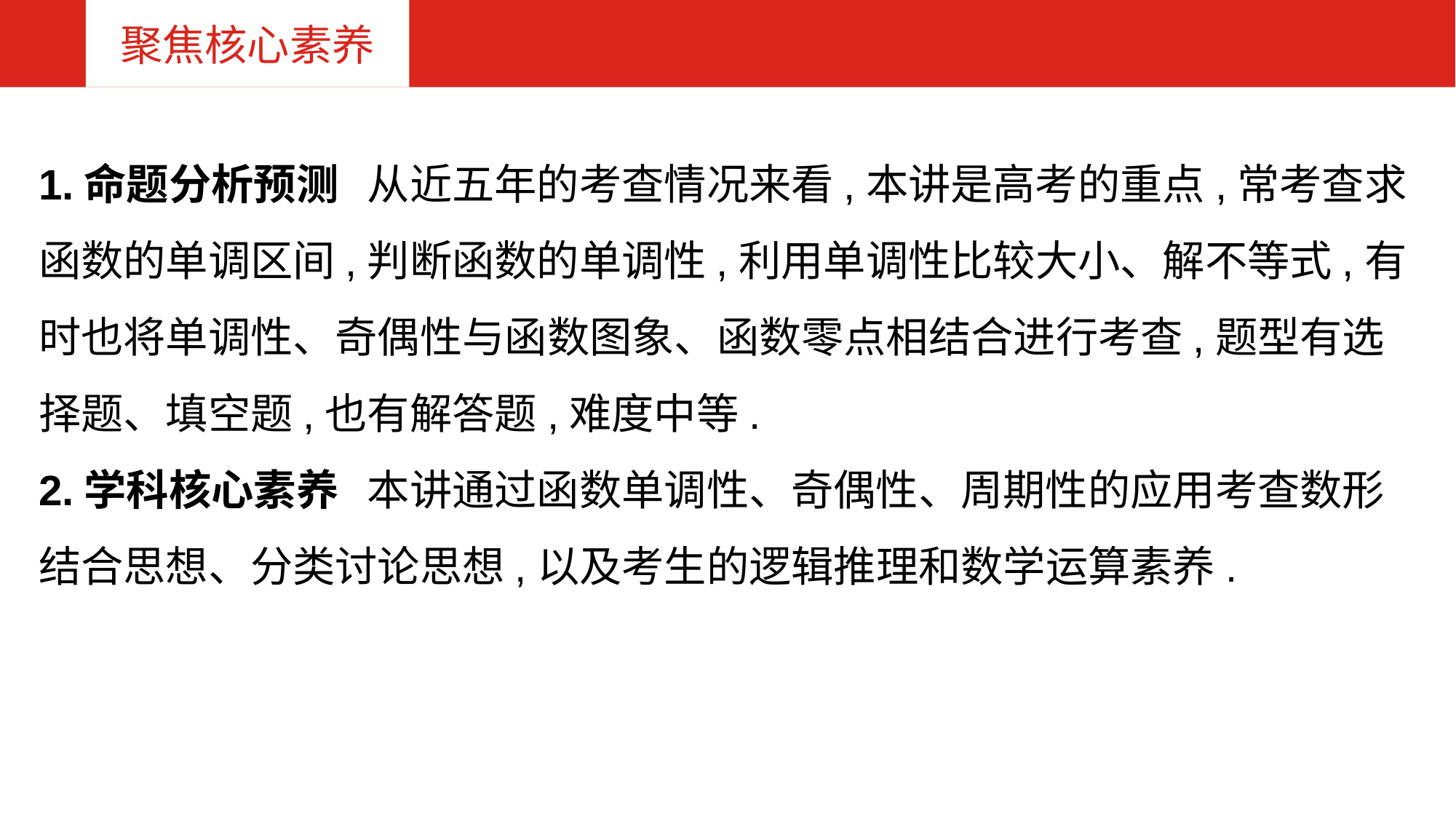

聚焦核心素养
1.命题分析预测   从近五年的考查情况来看,本讲是高考的重点,常考查求函数的单调区间,判断函数的单调性,利用单调性比较大小、解不等式,有时也将单调性、奇偶性与函数图象、函数零点相结合进行考查,题型有选择题、填空题,也有解答题,难度中等.
2.学科核心素养   本讲通过函数单调性、奇偶性、周期性的应用考查数形结合思想、分类讨论思想,以及考生的逻辑推理和数学运算素养.